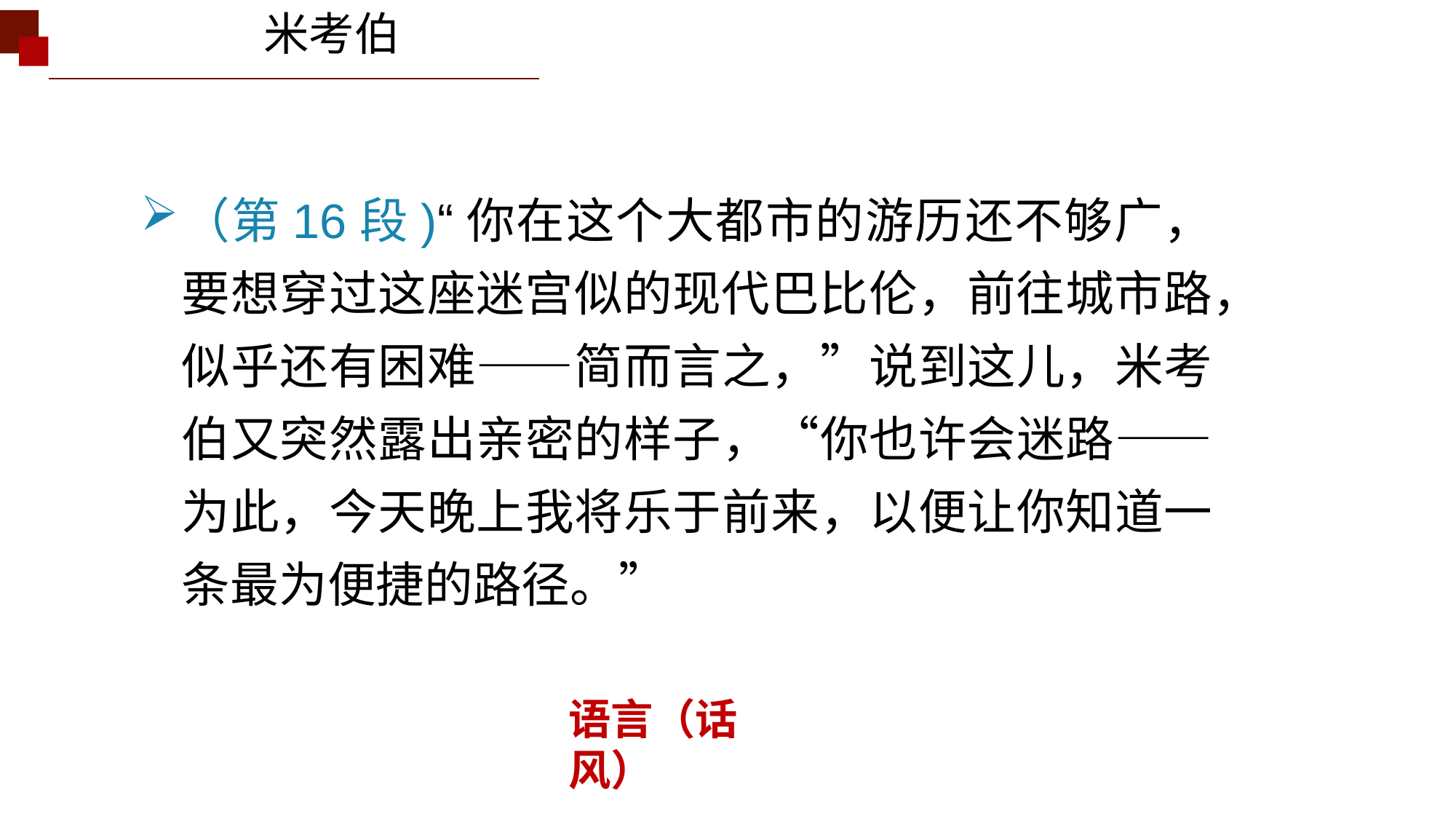

米考伯

（第16段)“你在这个大都市的游历还不够广，要想穿过这座迷宫似的现代巴比伦，前往城市路，似乎还有困难——简而言之，”说到这儿，米考伯又突然露出亲密的样子，“你也许会迷路——为此，今天晚上我将乐于前来，以便让你知道一条最为便捷的路径。”
语言（话风）